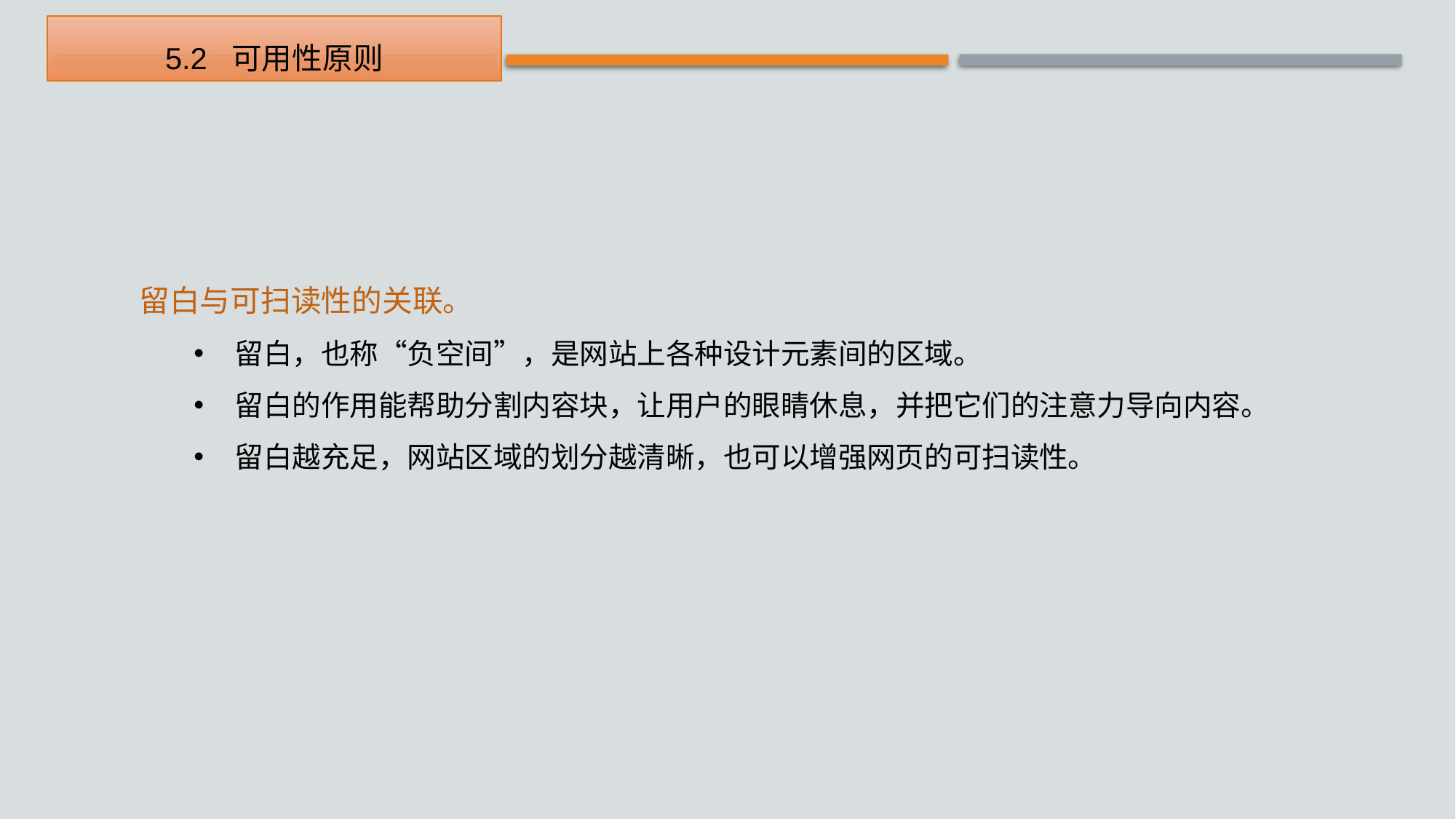

5.2  可用性原则
留白与可扫读性的关联。
留白，也称“负空间”，是网站上各种设计元素间的区域。
留白的作用能帮助分割内容块，让用户的眼睛休息，并把它们的注意力导向内容。
留白越充足，网站区域的划分越清晰，也可以增强网页的可扫读性。